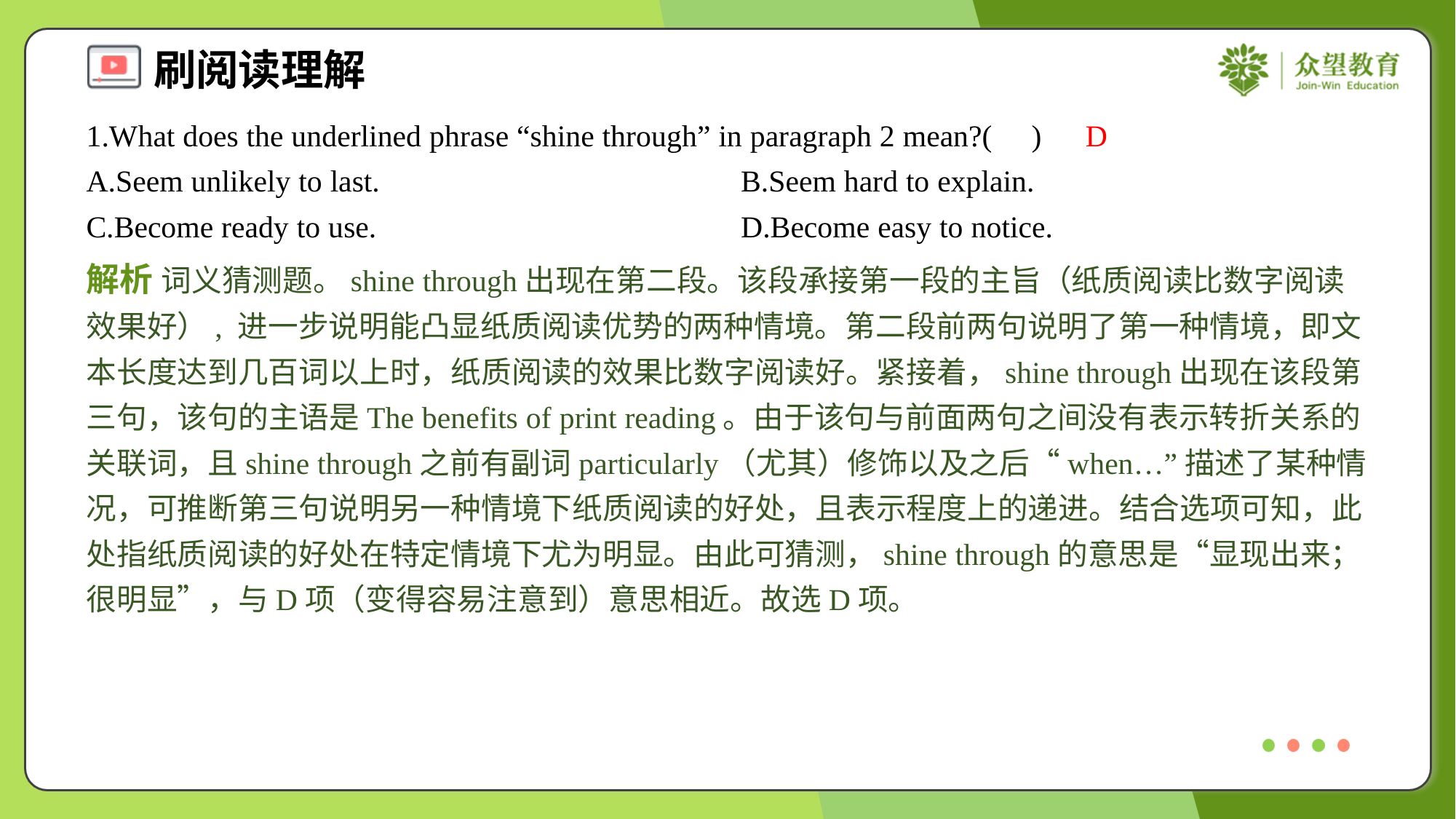

1.What does the underlined phrase “shine through” in paragraph 2 mean?(     )
D
A.Seem unlikely to last.	B.Seem hard to explain.
C.Become ready to use.	D.Become easy to notice.
解析 词义猜测题。shine through出现在第二段。该段承接第一段的主旨（纸质阅读比数字阅读效果好）, 进一步说明能凸显纸质阅读优势的两种情境。第二段前两句说明了第一种情境，即文本长度达到几百词以上时，纸质阅读的效果比数字阅读好。紧接着，shine through出现在该段第三句，该句的主语是The benefits of print reading。由于该句与前面两句之间没有表示转折关系的关联词，且shine through之前有副词particularly（尤其）修饰以及之后“when…”描述了某种情况，可推断第三句说明另一种情境下纸质阅读的好处，且表示程度上的递进。结合选项可知，此处指纸质阅读的好处在特定情境下尤为明显。由此可猜测，shine through的意思是“显现出来；很明显”，与D项（变得容易注意到）意思相近。故选D项。